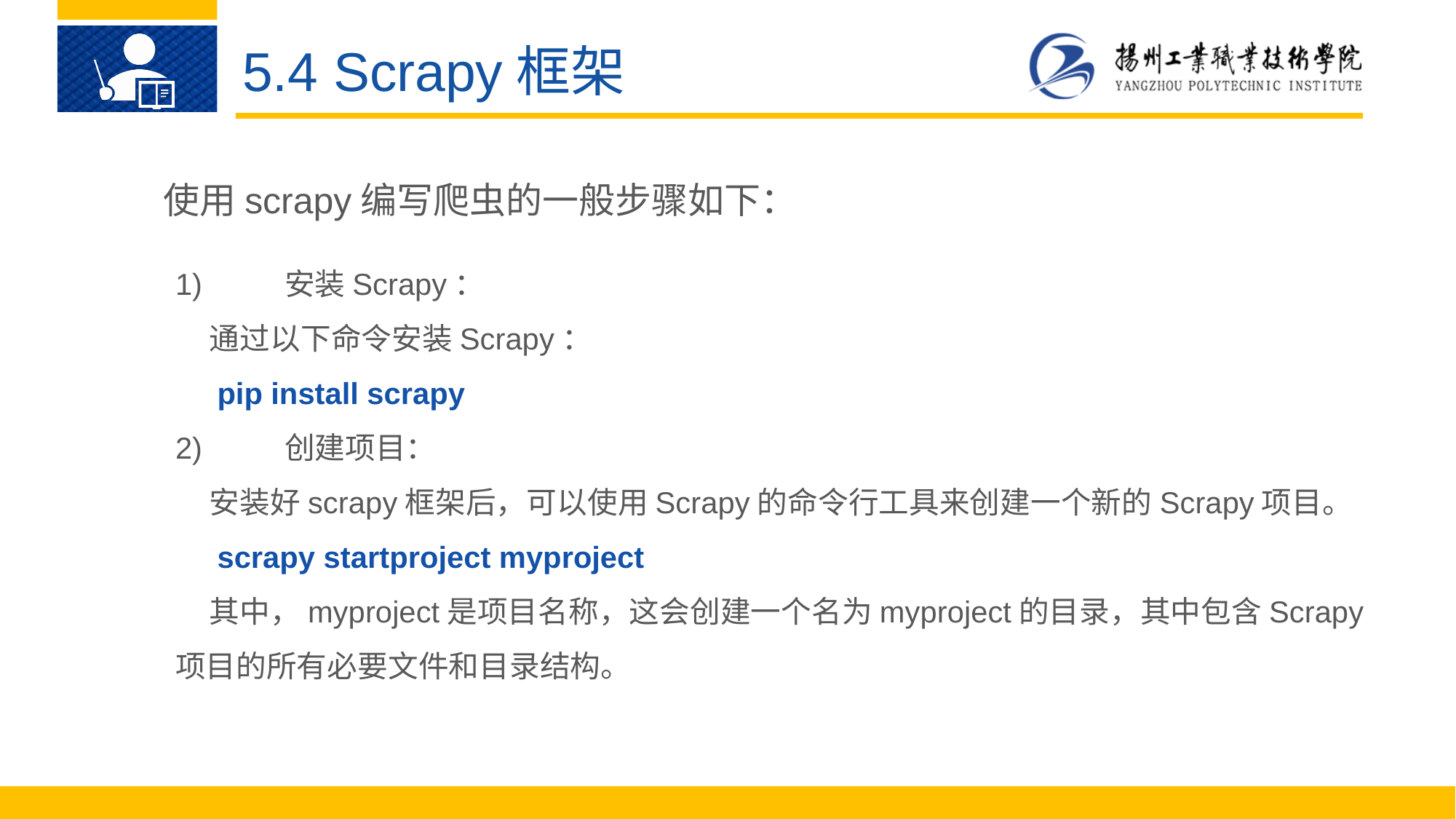

5.4 Scrapy框架
使用scrapy编写爬虫的一般步骤如下：
1)	安装Scrapy：
    通过以下命令安装Scrapy：
     pip install scrapy
2)	创建项目：
    安装好scrapy框架后，可以使用Scrapy的命令行工具来创建一个新的Scrapy项目。
     scrapy startproject myproject
    其中，myproject是项目名称，这会创建一个名为myproject的目录，其中包含Scrapy项目的所有必要文件和目录结构。